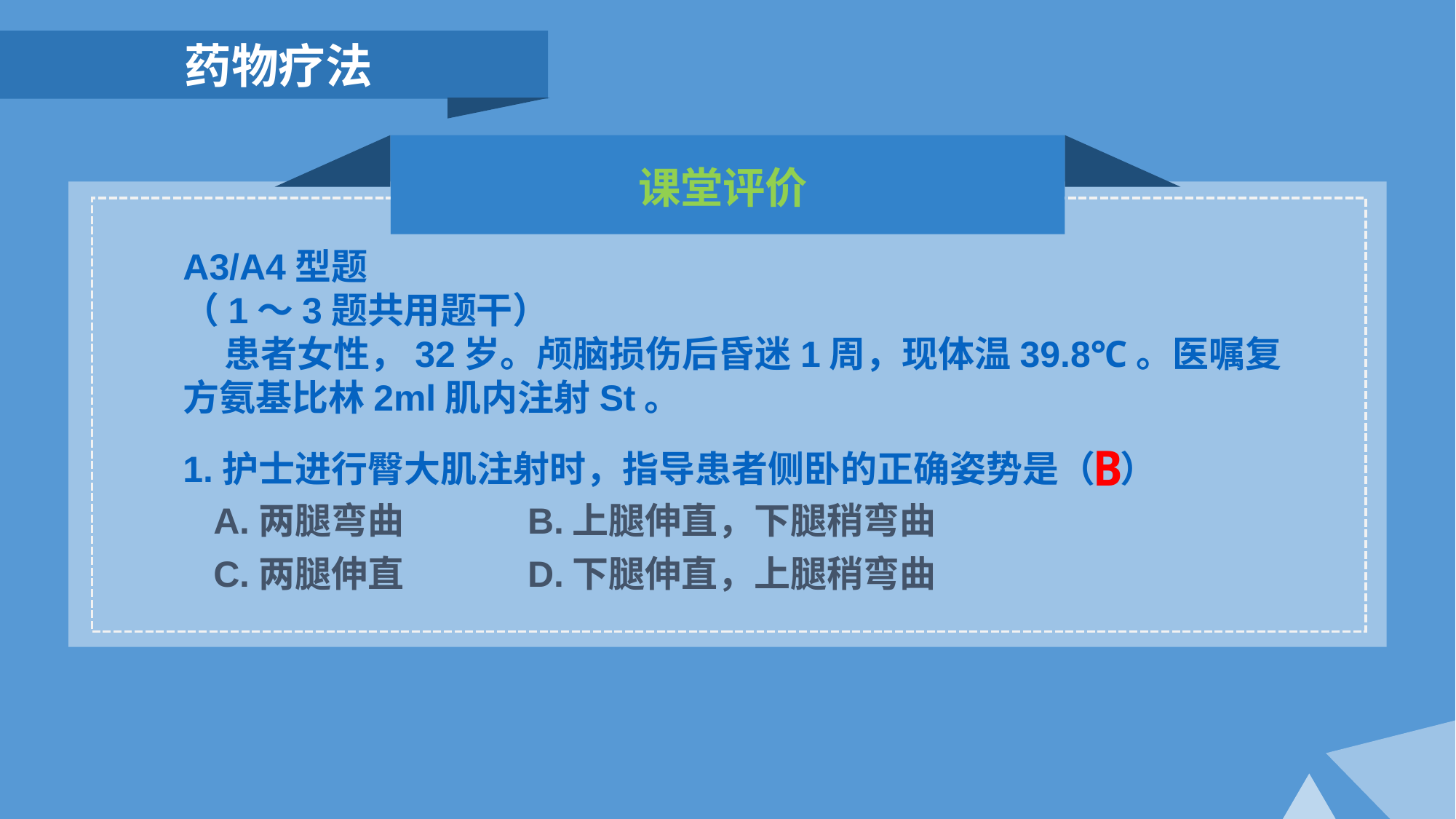

药物疗法

课堂评价

A3/A4型题
（1～3题共用题干）
    患者女性，32岁。颅脑损伤后昏迷1周，现体温39.8℃。医嘱复方氨基比林2ml肌内注射St。
B
1.护士进行臀大肌注射时，指导患者侧卧的正确姿势是（   ）
   A.两腿弯曲              B.上腿伸直，下腿稍弯曲
   C.两腿伸直              D.下腿伸直，上腿稍弯曲